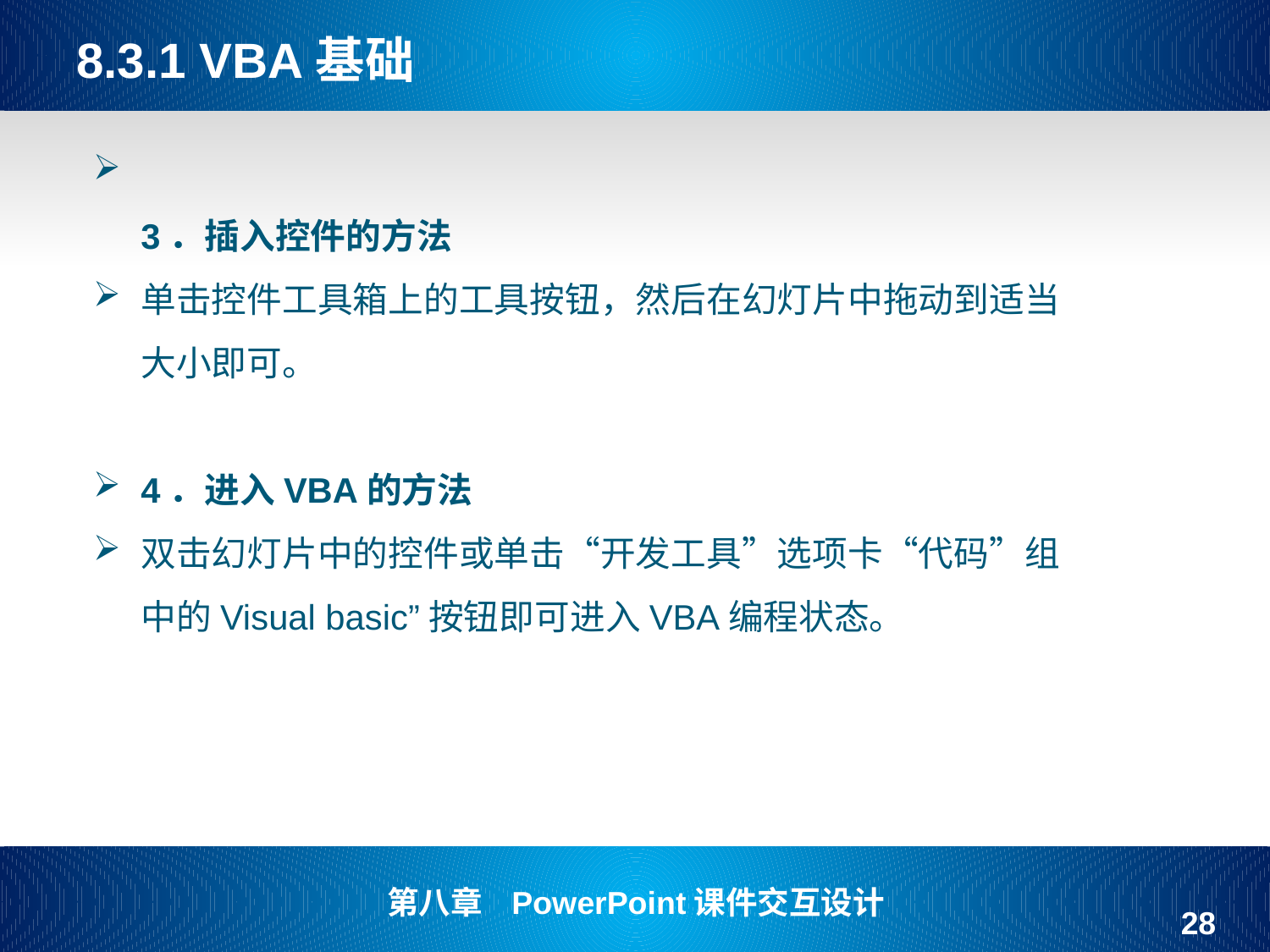

# 8.3.1 VBA基础
3．插入控件的方法
单击控件工具箱上的工具按钮，然后在幻灯片中拖动到适当大小即可。

4．进入VBA的方法
双击幻灯片中的控件或单击“开发工具”选项卡“代码”组中的Visual basic”按钮即可进入VBA编程状态。

28